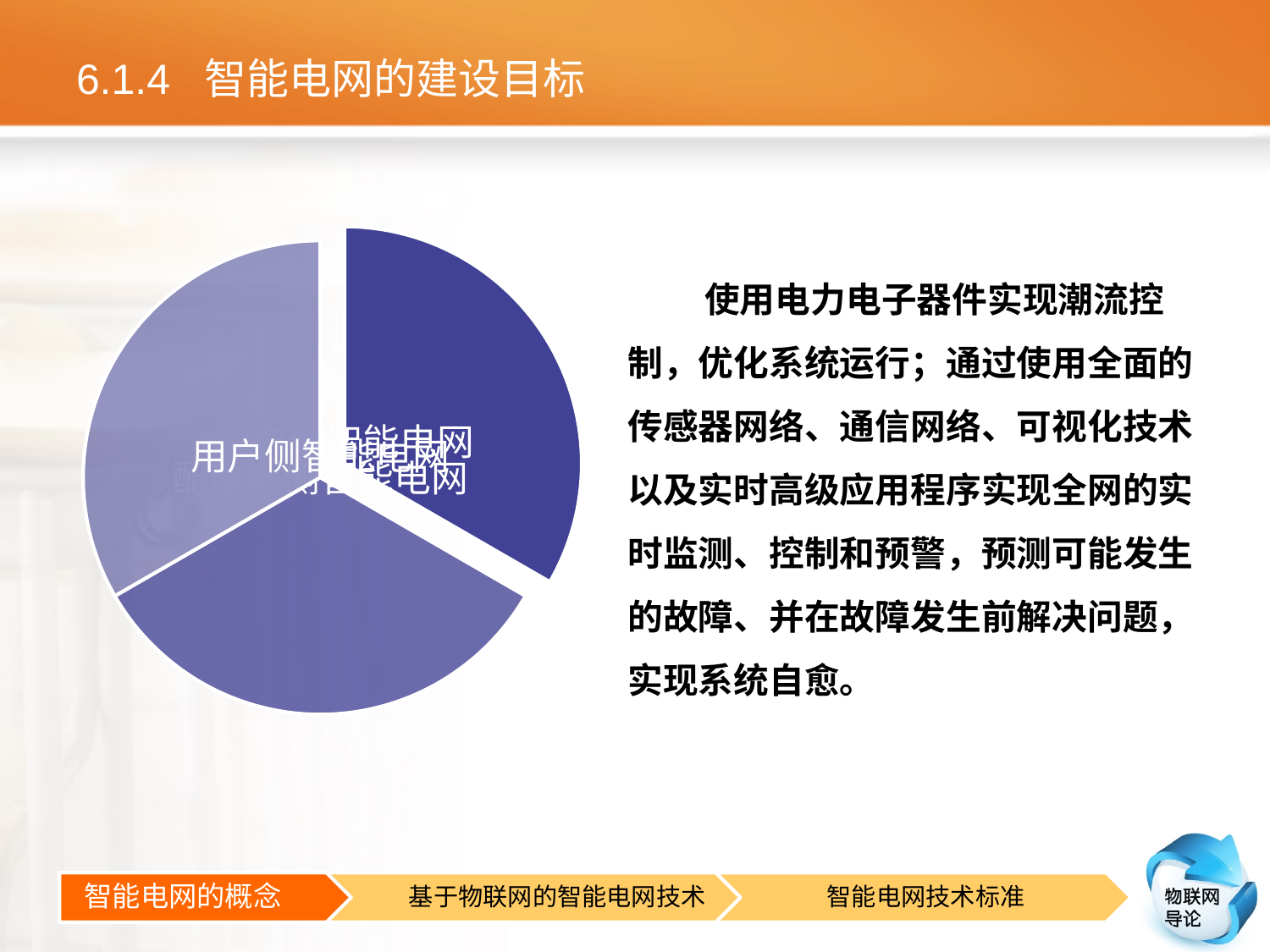

# 6.1.4  智能电网的建设目标
输电侧智能电网

配电网侧智能电网
用户侧智能电网

    使用电力电子器件实现潮流控制，优化系统运行；通过使用全面的传感器网络、通信网络、可视化技术以及实时高级应用程序实现全网的实时监测、控制和预警，预测可能发生的故障、并在故障发生前解决问题，实现系统自愈。